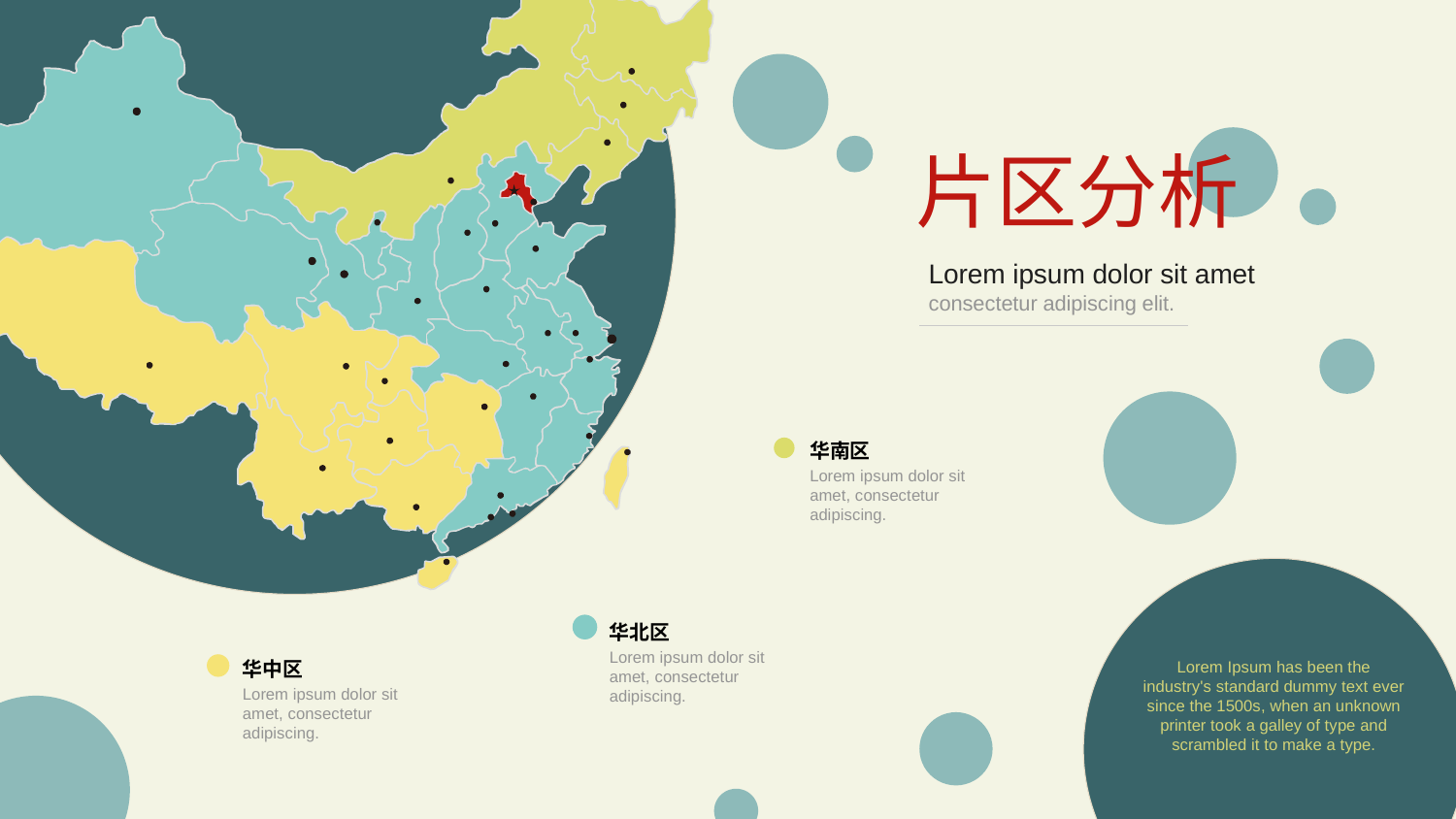

片区分析

Lorem ipsum dolor sit amet consectetur adipiscing elit.

华南区
Lorem ipsum dolor sit amet, consectetur adipiscing.

华北区
Lorem ipsum dolor sit amet, consectetur adipiscing.

华中区
Lorem ipsum dolor sit amet, consectetur adipiscing.

Lorem Ipsum has been the industry's standard dummy text ever since the 1500s, when an unknown printer took a galley of type and scrambled it to make a type.